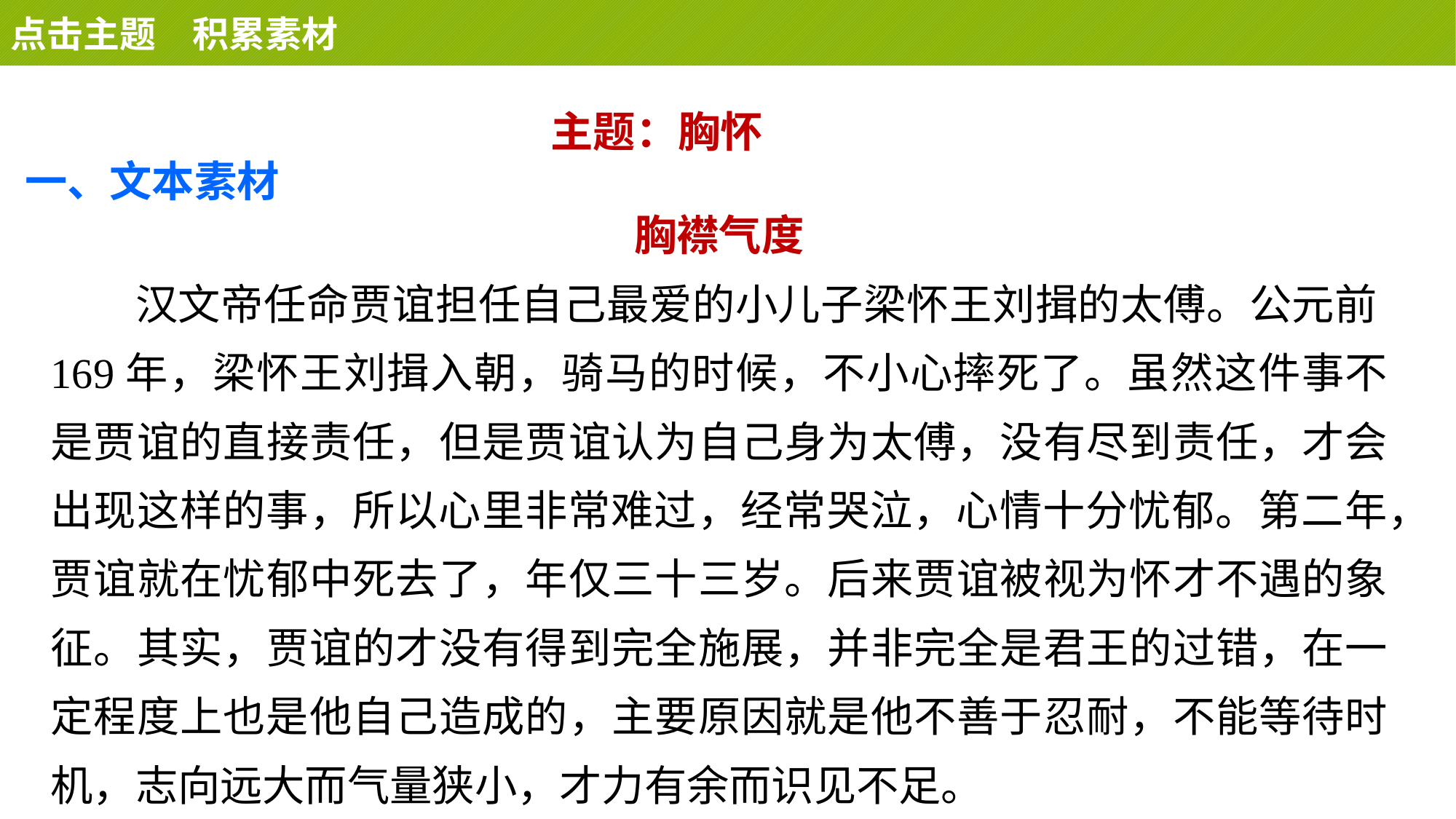

点击主题　积累素材
主题：胸怀
一、文本素材
胸襟气度
汉文帝任命贾谊担任自己最爱的小儿子梁怀王刘揖的太傅。公元前169年，梁怀王刘揖入朝，骑马的时候，不小心摔死了。虽然这件事不是贾谊的直接责任，但是贾谊认为自己身为太傅，没有尽到责任，才会出现这样的事，所以心里非常难过，经常哭泣，心情十分忧郁。第二年，贾谊就在忧郁中死去了，年仅三十三岁。后来贾谊被视为怀才不遇的象征。其实，贾谊的才没有得到完全施展，并非完全是君王的过错，在一定程度上也是他自己造成的，主要原因就是他不善于忍耐，不能等待时机，志向远大而气量狭小，才力有余而识见不足。